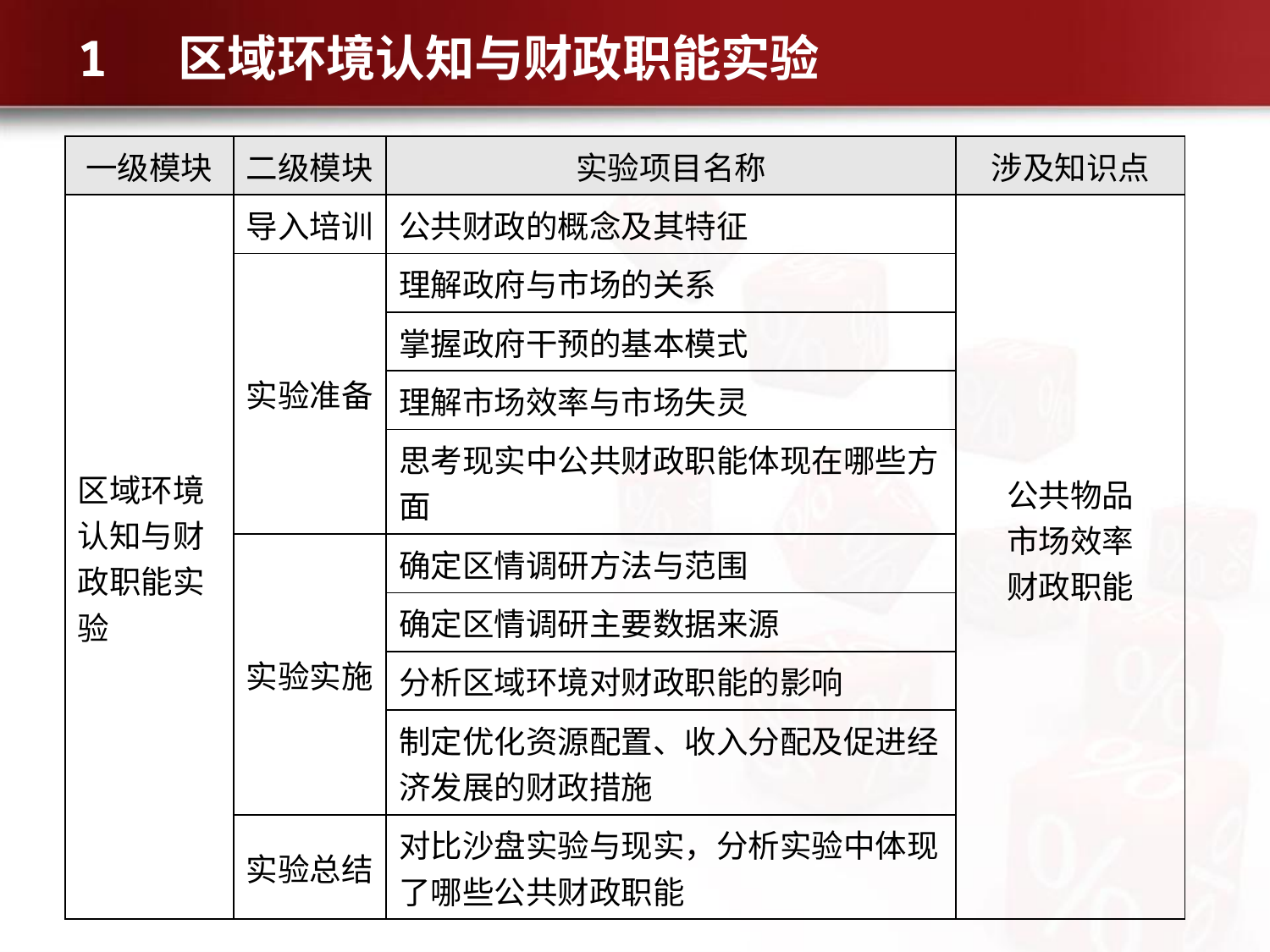

# 1  区域环境认知与财政职能实验
| 一级模块 | 二级模块 | 实验项目名称 | 涉及知识点 |
| --- | --- | --- | --- |
| 区域环境认知与财政职能实验 | 导入培训 | 公共财政的概念及其特征 | 公共物品 市场效率 财政职能 |
|  | 实验准备 | 理解政府与市场的关系 |  |
|  |  | 掌握政府干预的基本模式 |  |
|  |  | 理解市场效率与市场失灵 |  |
|  |  | 思考现实中公共财政职能体现在哪些方面 |  |
|  | 实验实施 | 确定区情调研方法与范围 |  |
|  |  | 确定区情调研主要数据来源 |  |
|  |  | 分析区域环境对财政职能的影响 |  |
|  |  | 制定优化资源配置、收入分配及促进经济发展的财政措施 |  |
|  | 实验总结 | 对比沙盘实验与现实，分析实验中体现了哪些公共财政职能 |  |